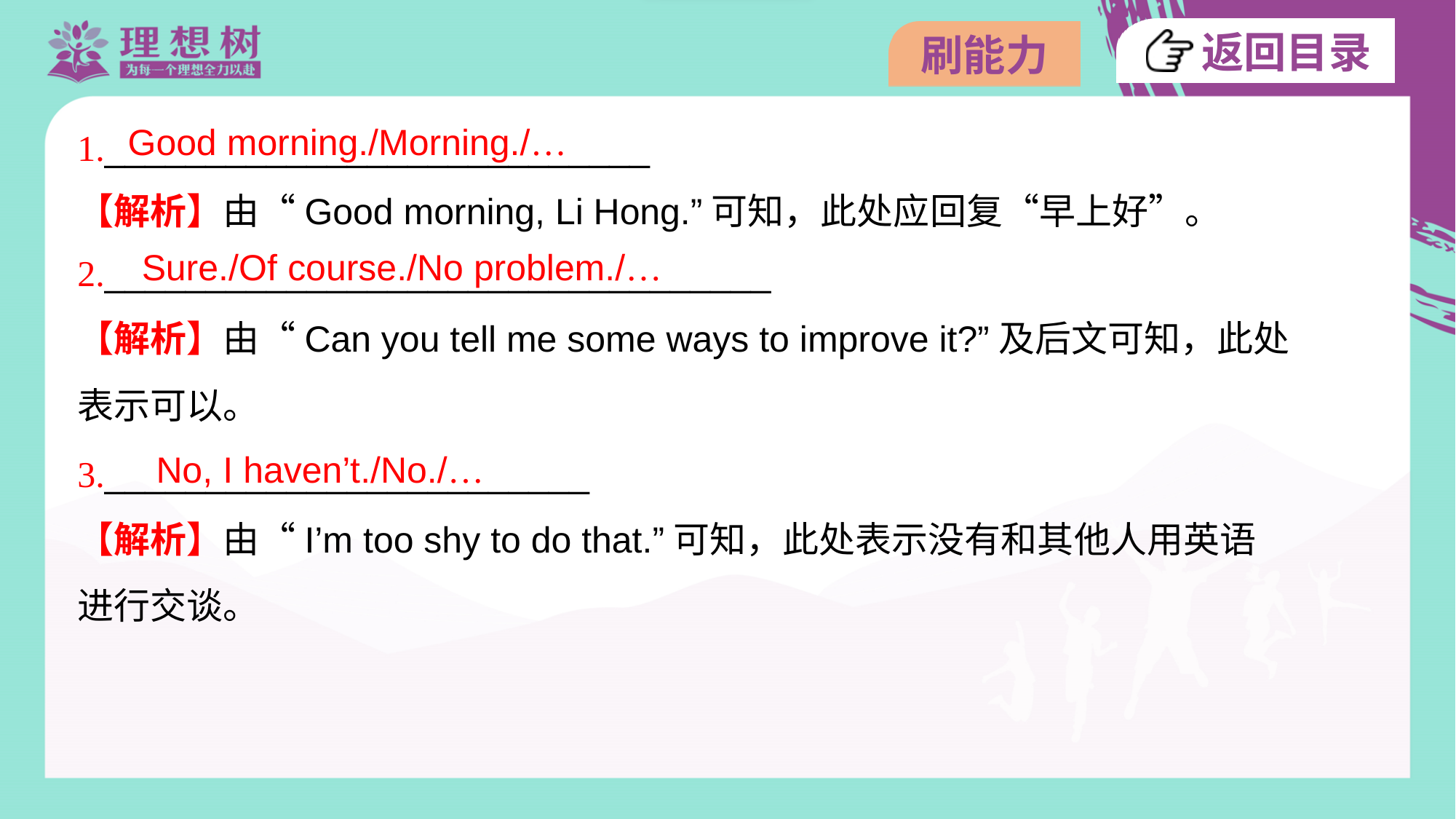

Good morning./Morning./…
1.___________________________
【解析】由“Good morning, Li Hong.”可知，此处应回复“早上好”。
Sure./Of course./No problem./…
2._________________________________
【解析】由“Can you tell me some ways to improve it?”及后文可知，此处
表示可以。
No, I haven’t./No./…
3.________________________
【解析】由“I’m too shy to do that.”可知，此处表示没有和其他人用英语
进行交谈。